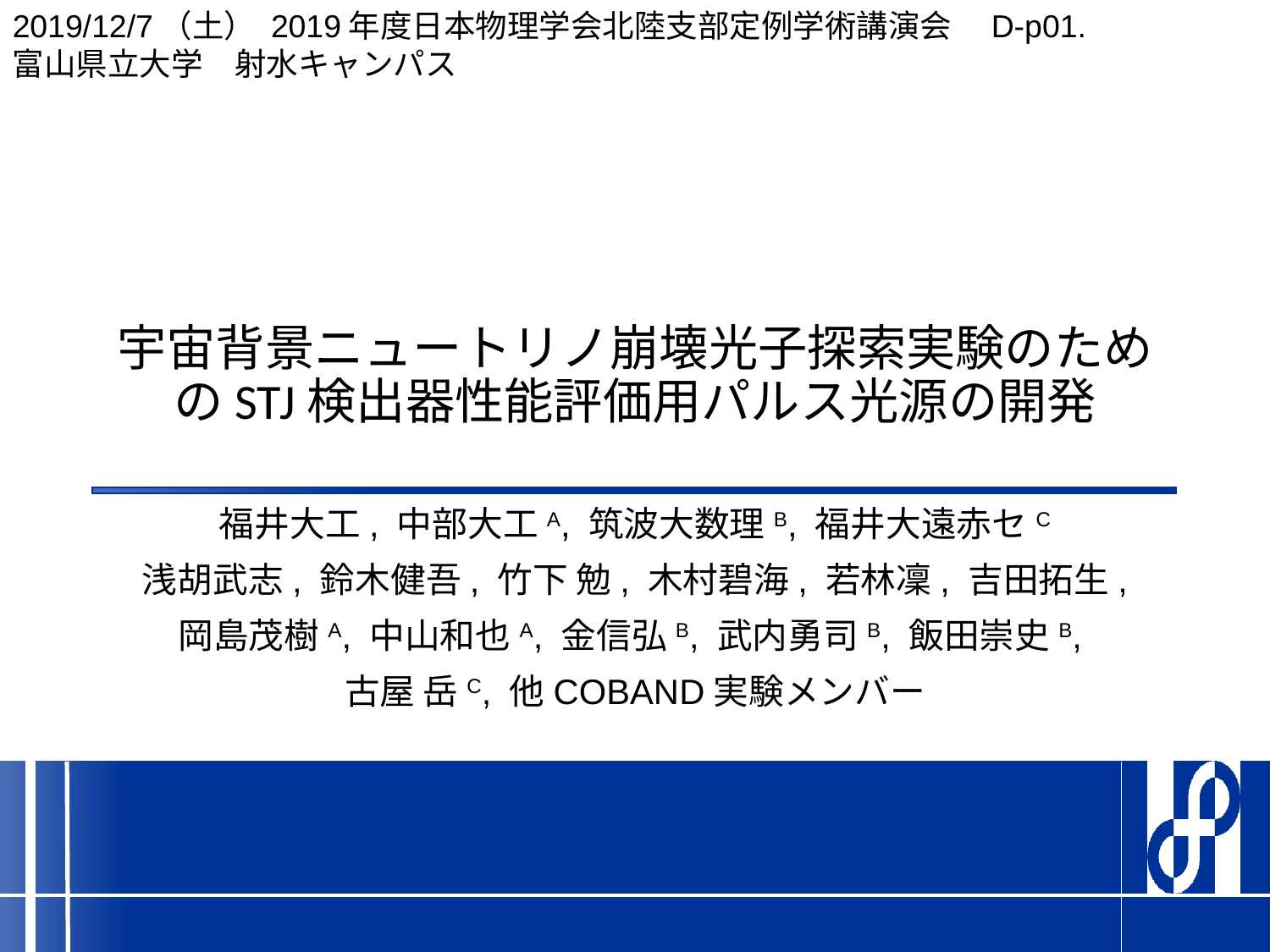

2019/12/7（土） 2019年度日本物理学会北陸支部定例学術講演会　D-p01.
富山県立大学　射水キャンパス
# 宇宙背景ニュートリノ崩壊光子探索実験のためのSTJ検出器性能評価用パルス光源の開発
福井大工­, 中部大工A, 筑波大数理B, 福井大遠赤セC
浅胡武志, 鈴木健吾, 竹下 勉, 木村碧海, 若林凜, 吉田拓生,
岡島茂樹A, 中山和也A, 金信弘B, 武内勇司B, 飯田崇史B,
古屋 岳C, 他COBAND実験メンバー